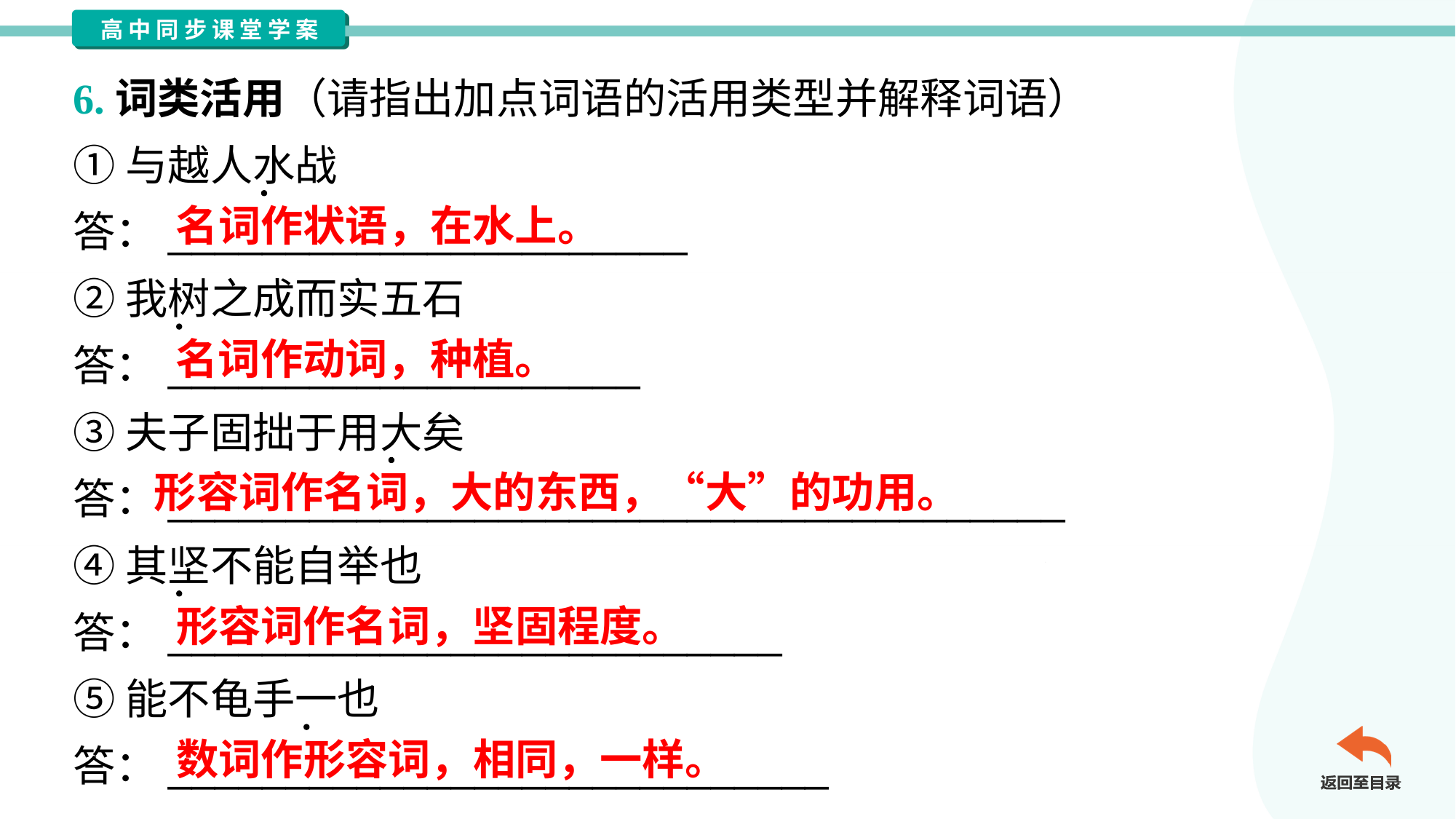

6.词类活用（请指出加点词语的活用类型并解释词语）
①与越人水战
答：______________________
②我树之成而实五石
答：____________________
③夫子固拙于用大矣
答：______________________________________
④其坚不能自举也
答：__________________________
⑤能不龟手一也
答：____________________________
名词作状语，在水上。

名词作动词，种植。

形容词作名词，大的东西，“大”的功用。

形容词作名词，坚固程度。

数词作形容词，相同，一样。